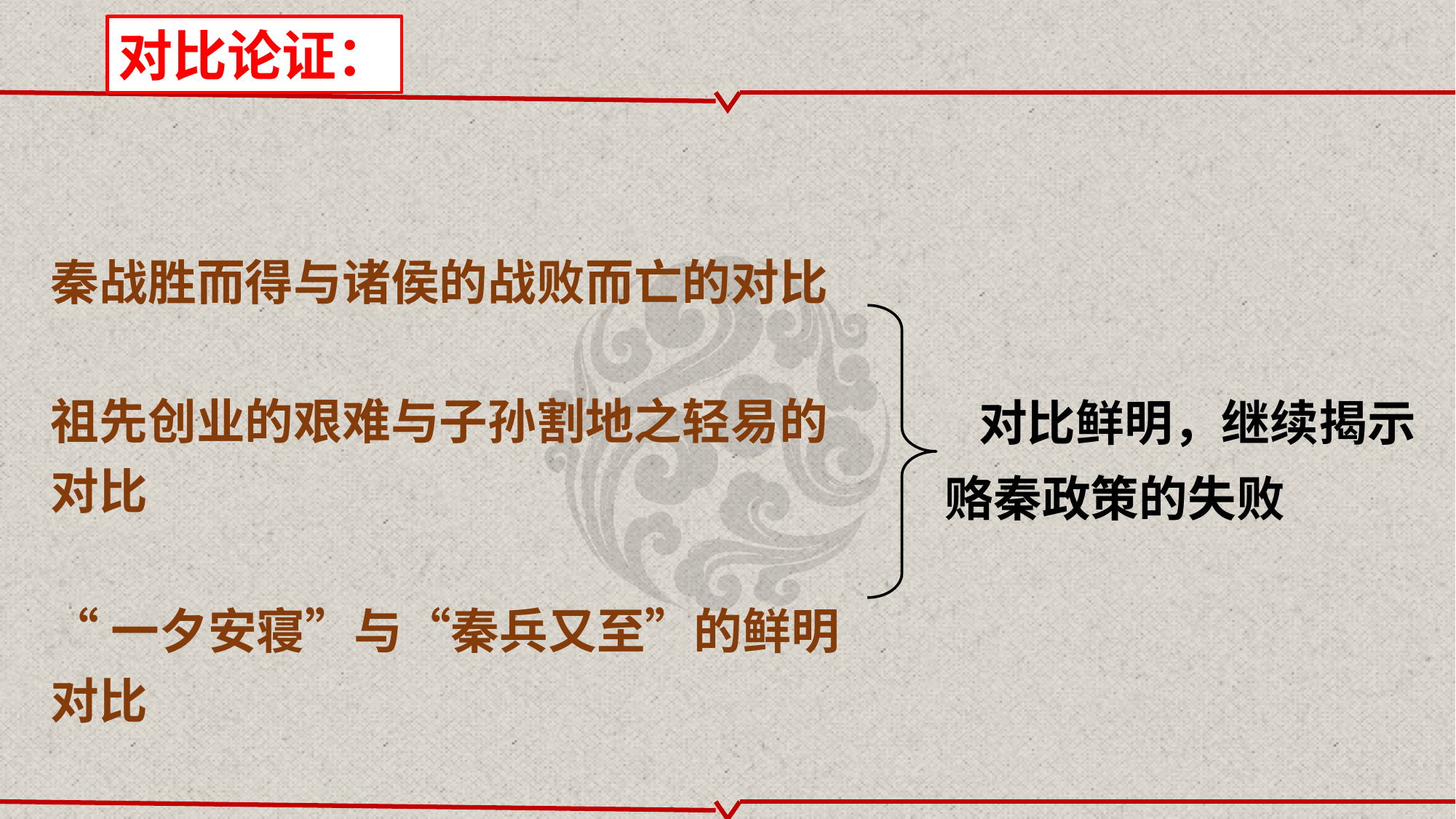

对比论证：
秦战胜而得与诸侯的战败而亡的对比

祖先创业的艰难与子孙割地之轻易的对比

“一夕安寝”与“秦兵又至”的鲜明对比

  对比鲜明，继续揭示赂秦政策的失败